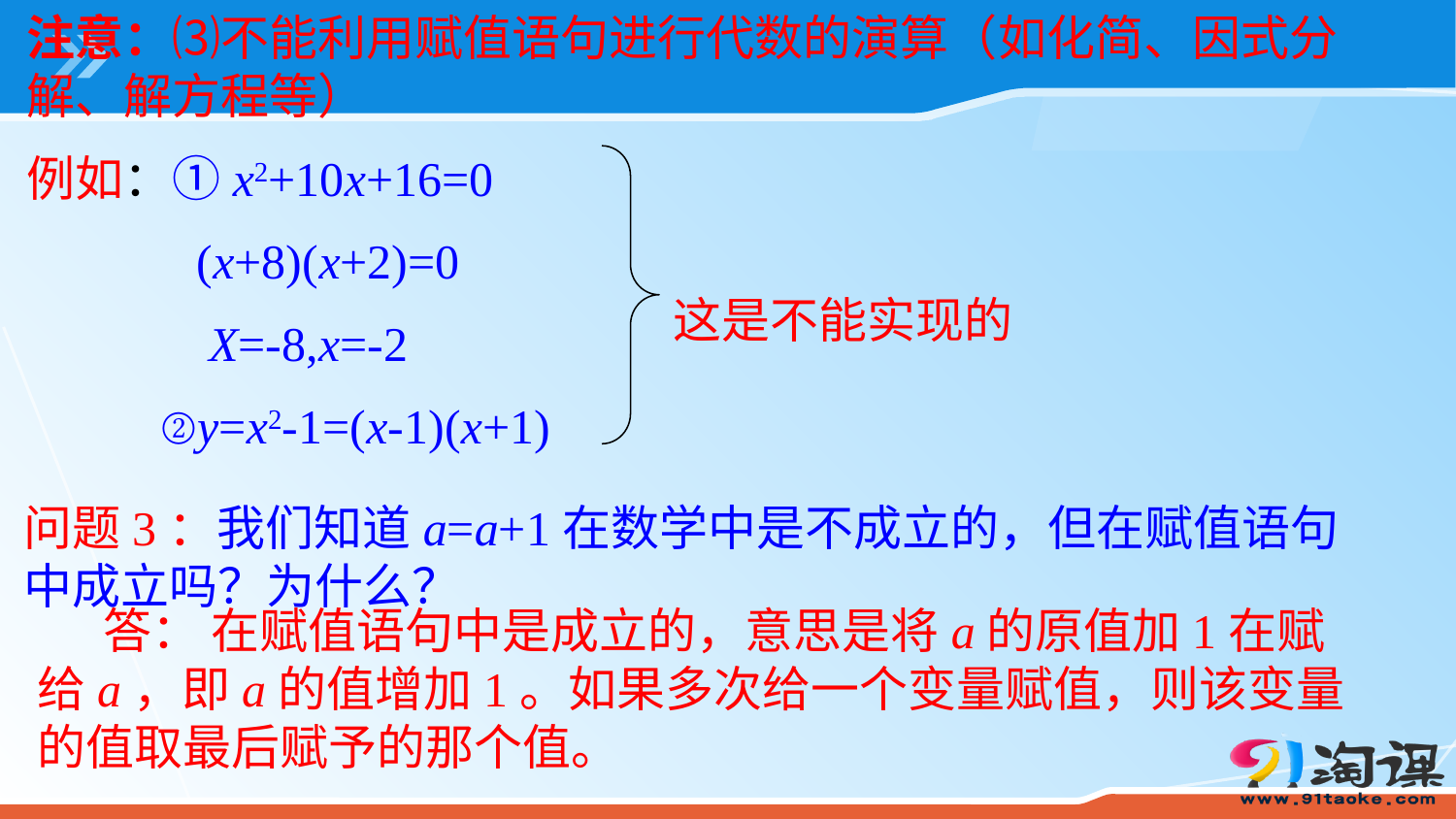

注意：⑶不能利用赋值语句进行代数的演算（如化简、因式分解、解方程等）
例如：①x2+10x+16=0
              (x+8)(x+2)=0
               X=-8,x=-2
           ②y=x2-1=(x-1)(x+1)

这是不能实现的
问题3：我们知道a=a+1在数学中是不成立的，但在赋值语句中成立吗？为什么？
     答： 在赋值语句中是成立的，意思是将a的原值加1在赋给a，即a的值增加1。如果多次给一个变量赋值，则该变量的值取最后赋予的那个值。